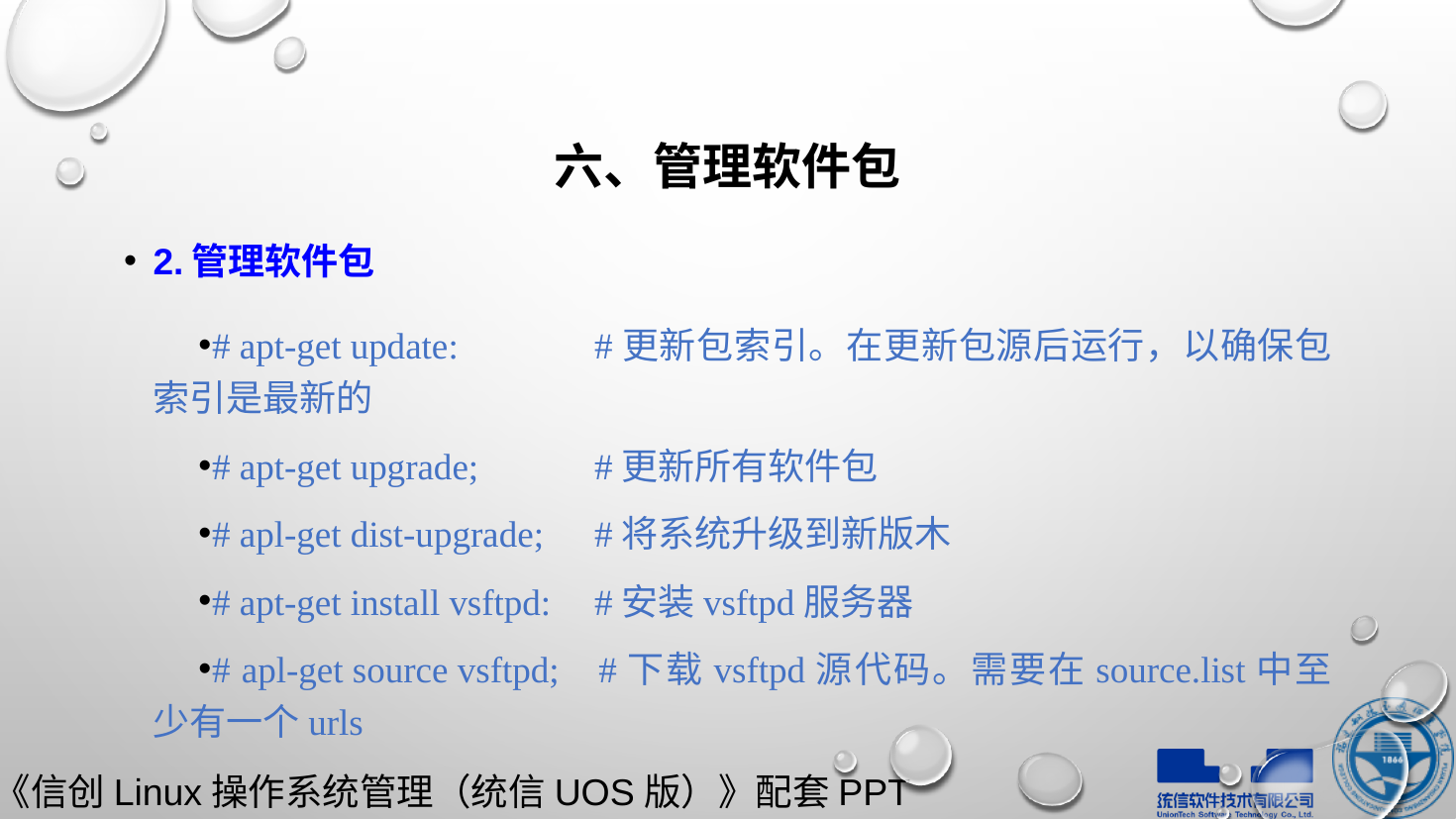

# 六、管理软件包
2.管理软件包
# apt-get update:		#更新包索引。在更新包源后运行，以确保包索引是最新的
# apt-get upgrade;						#更新所有软件包
# apl-get dist-upgrade;					#将系统升级到新版木
# apt-get install vsftpd: 					#安装vsftpd服务器
# apl-get source vsftpd; 		#下载vsftpd源代码。需要在source.list中至少有一个urls